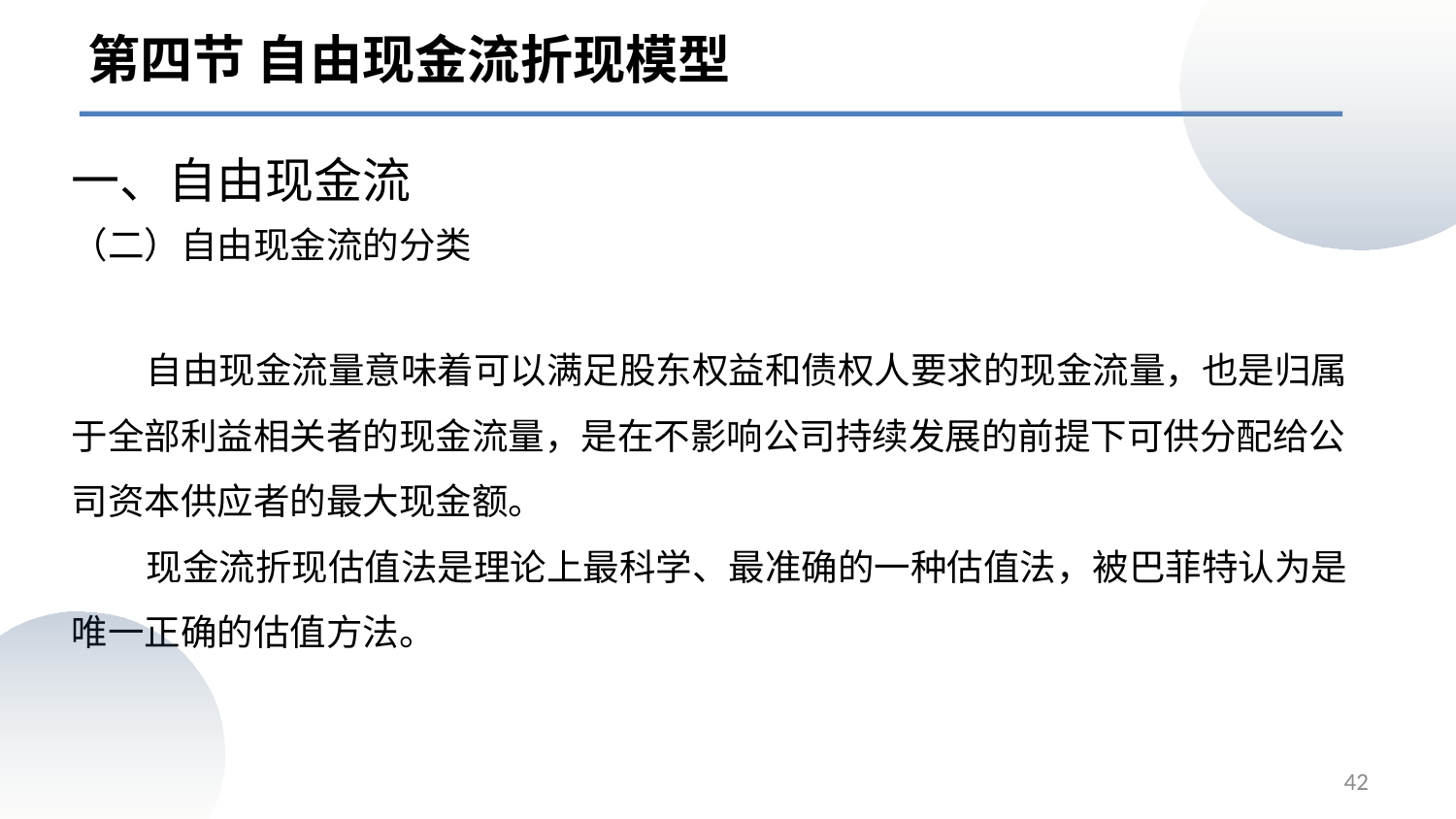

第四节 自由现金流折现模型
一、自由现金流
# （二）自由现金流的分类
        自由现金流量意味着可以满足股东权益和债权人要求的现金流量，也是归属于全部利益相关者的现金流量，是在不影响公司持续发展的前提下可供分配给公司资本供应者的最大现金额。
        现金流折现估值法是理论上最科学、最准确的一种估值法，被巴菲特认为是唯一正确的估值方法。

42